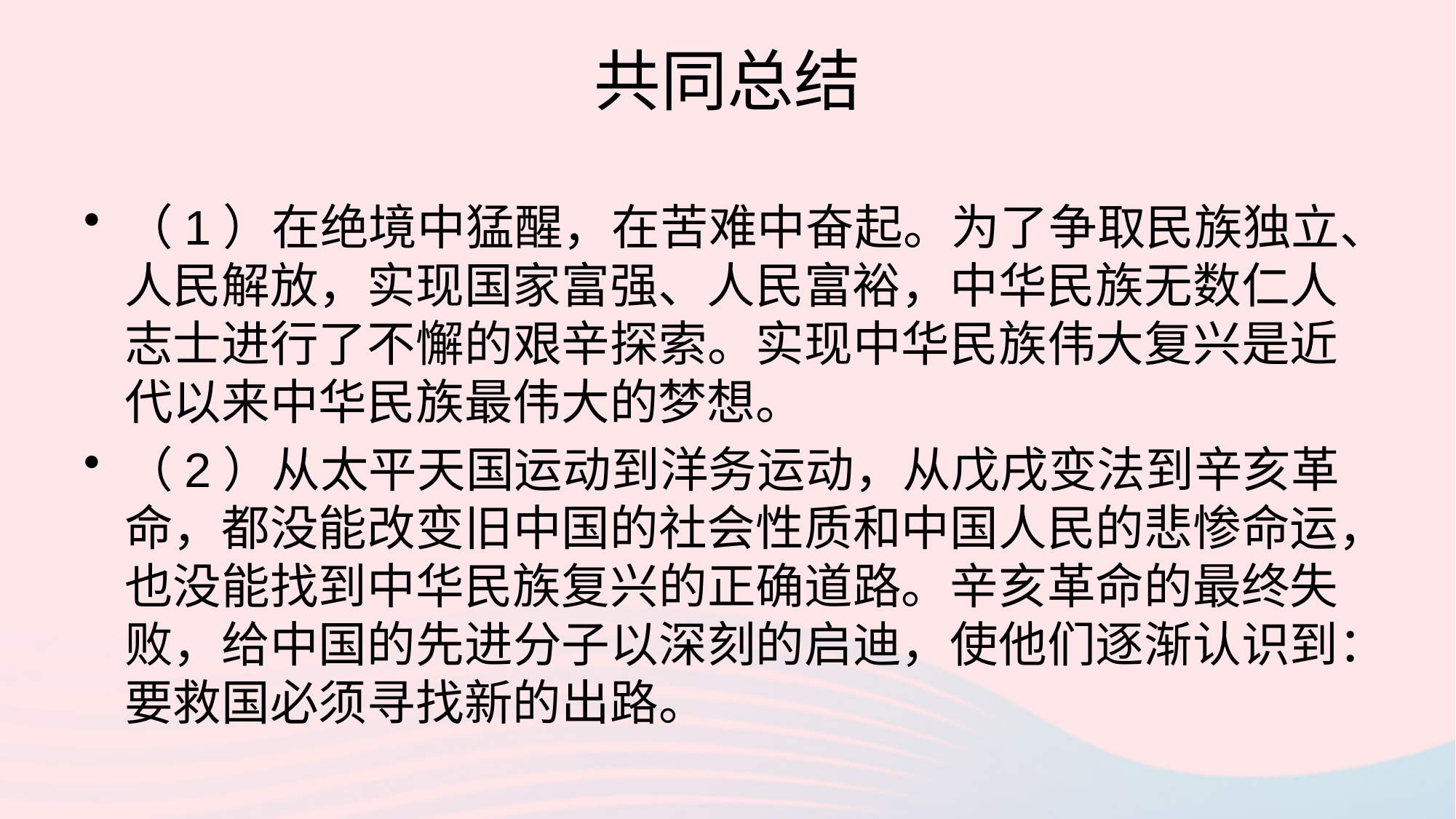

# 共同总结
（1）在绝境中猛醒，在苦难中奋起。为了争取民族独立、人民解放，实现国家富强、人民富裕，中华民族无数仁人志士进行了不懈的艰辛探索。实现中华民族伟大复兴是近代以来中华民族最伟大的梦想。
（2）从太平天国运动到洋务运动，从戊戌变法到辛亥革命，都没能改变旧中国的社会性质和中国人民的悲惨命运，也没能找到中华民族复兴的正确道路。辛亥革命的最终失败，给中国的先进分子以深刻的启迪，使他们逐渐认识到：要救国必须寻找新的出路。